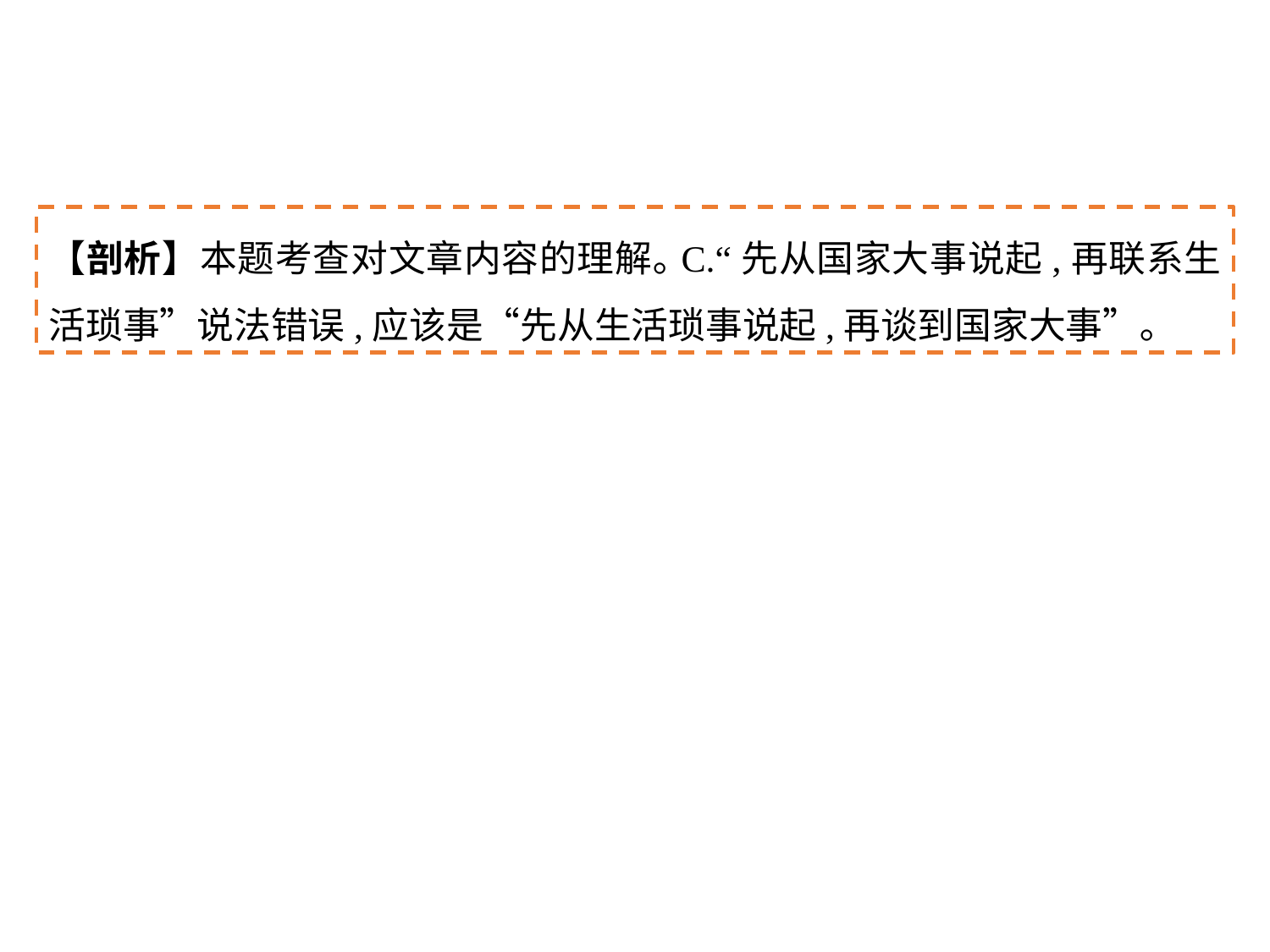

【剖析】本题考查对文章内容的理解｡C.“先从国家大事说起,再联系生活琐事”说法错误,应该是“先从生活琐事说起,再谈到国家大事”｡